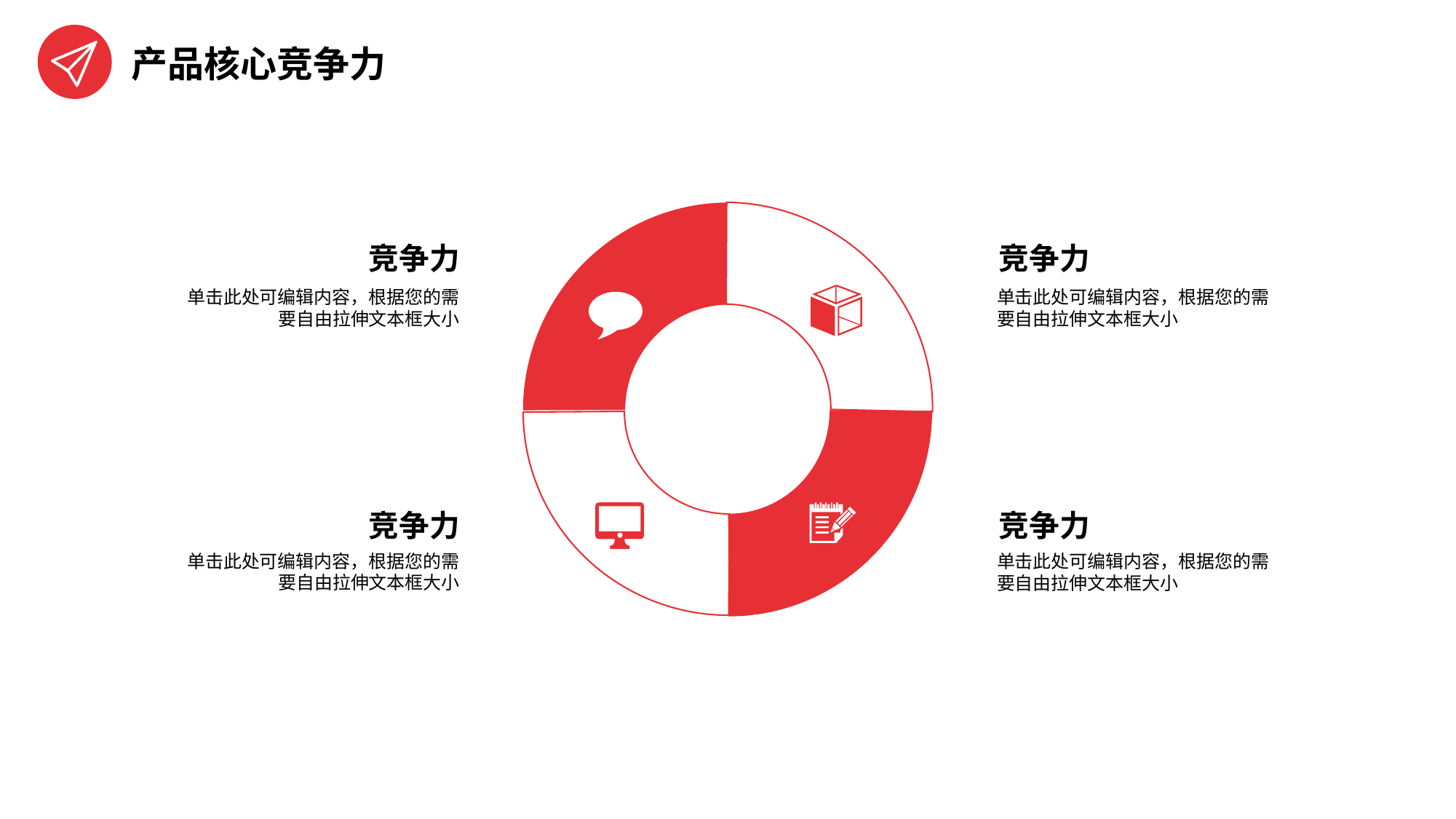

产品核心竞争力

竞争力
竞争力

单击此处可编辑内容，根据您的需要自由拉伸文本框大小
单击此处可编辑内容，根据您的需要自由拉伸文本框大小

竞争力

竞争力

单击此处可编辑内容，根据您的需要自由拉伸文本框大小
单击此处可编辑内容，根据您的需要自由拉伸文本框大小